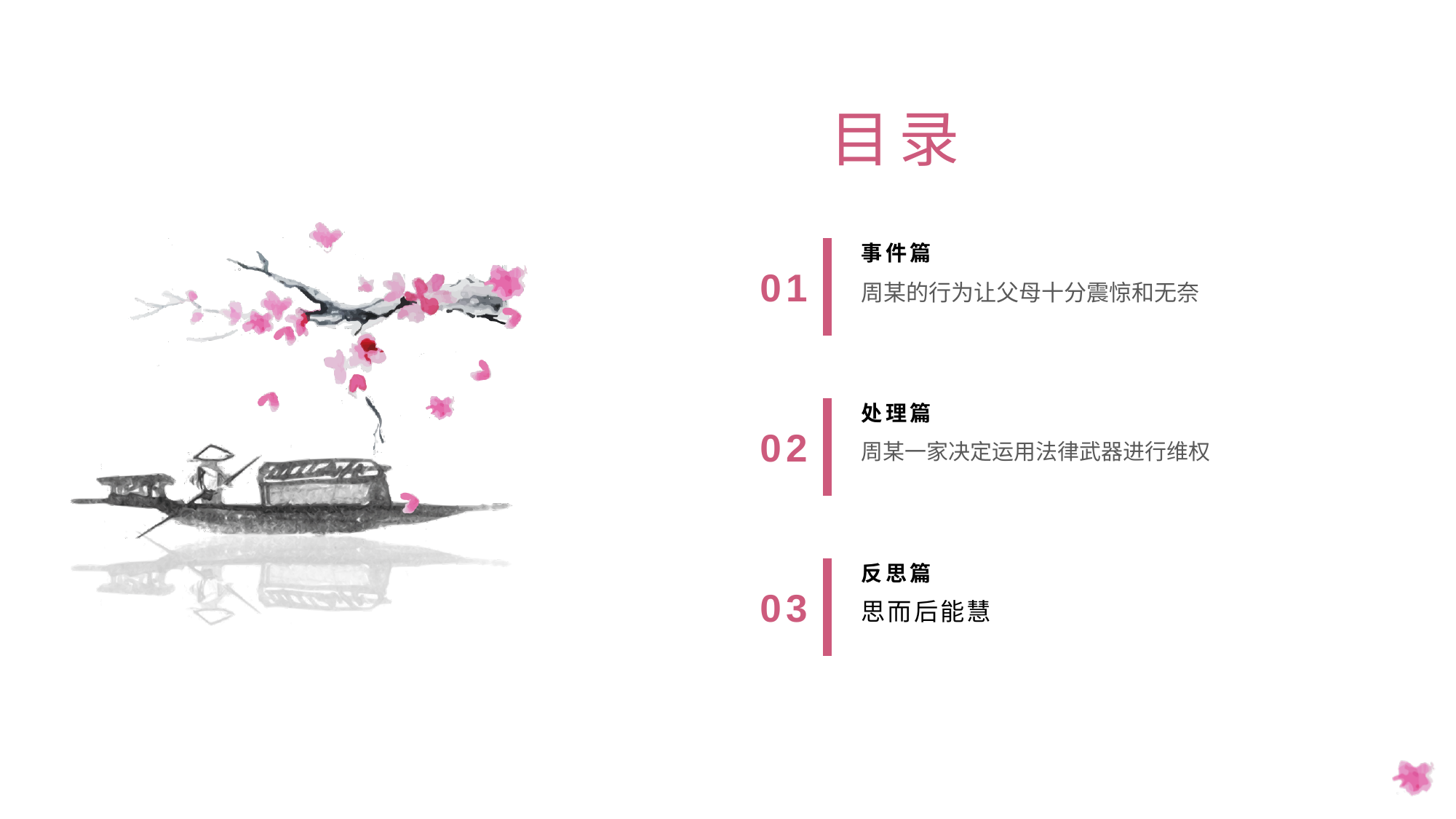

目录
事件篇
01
周某的行为让父母十分震惊和无奈
处理篇
02
周某一家决定运用法律武器进行维权
反思篇
03
思而后能慧